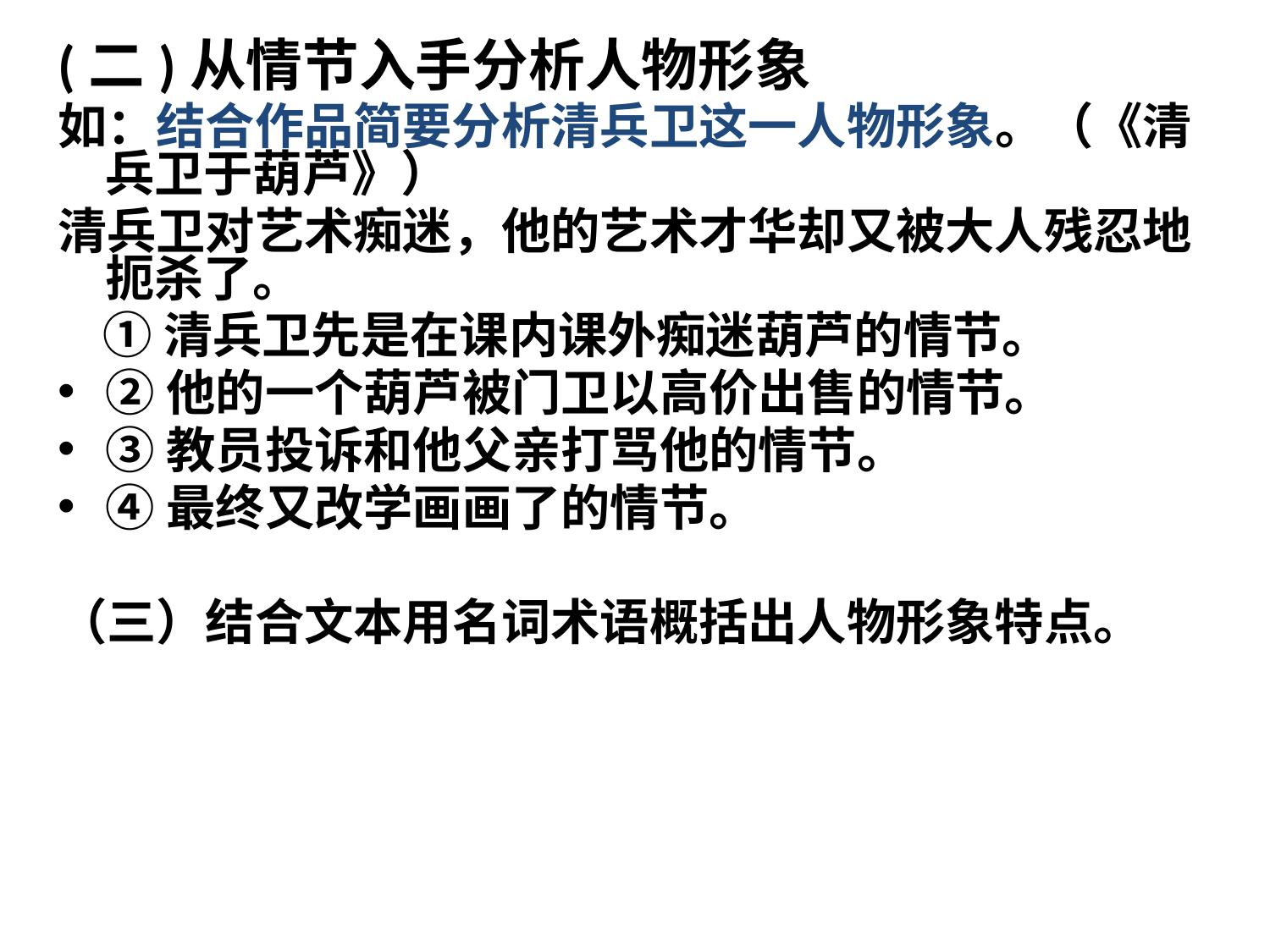

(二)从情节入手分析人物形象
如：结合作品简要分析清兵卫这一人物形象。（《清兵卫于葫芦》）
清兵卫对艺术痴迷，他的艺术才华却又被大人残忍地扼杀了。
    ①清兵卫先是在课内课外痴迷葫芦的情节。
②他的一个葫芦被门卫以高价出售的情节。
③教员投诉和他父亲打骂他的情节。
④最终又改学画画了的情节。

（三）结合文本用名词术语概括出人物形象特点。